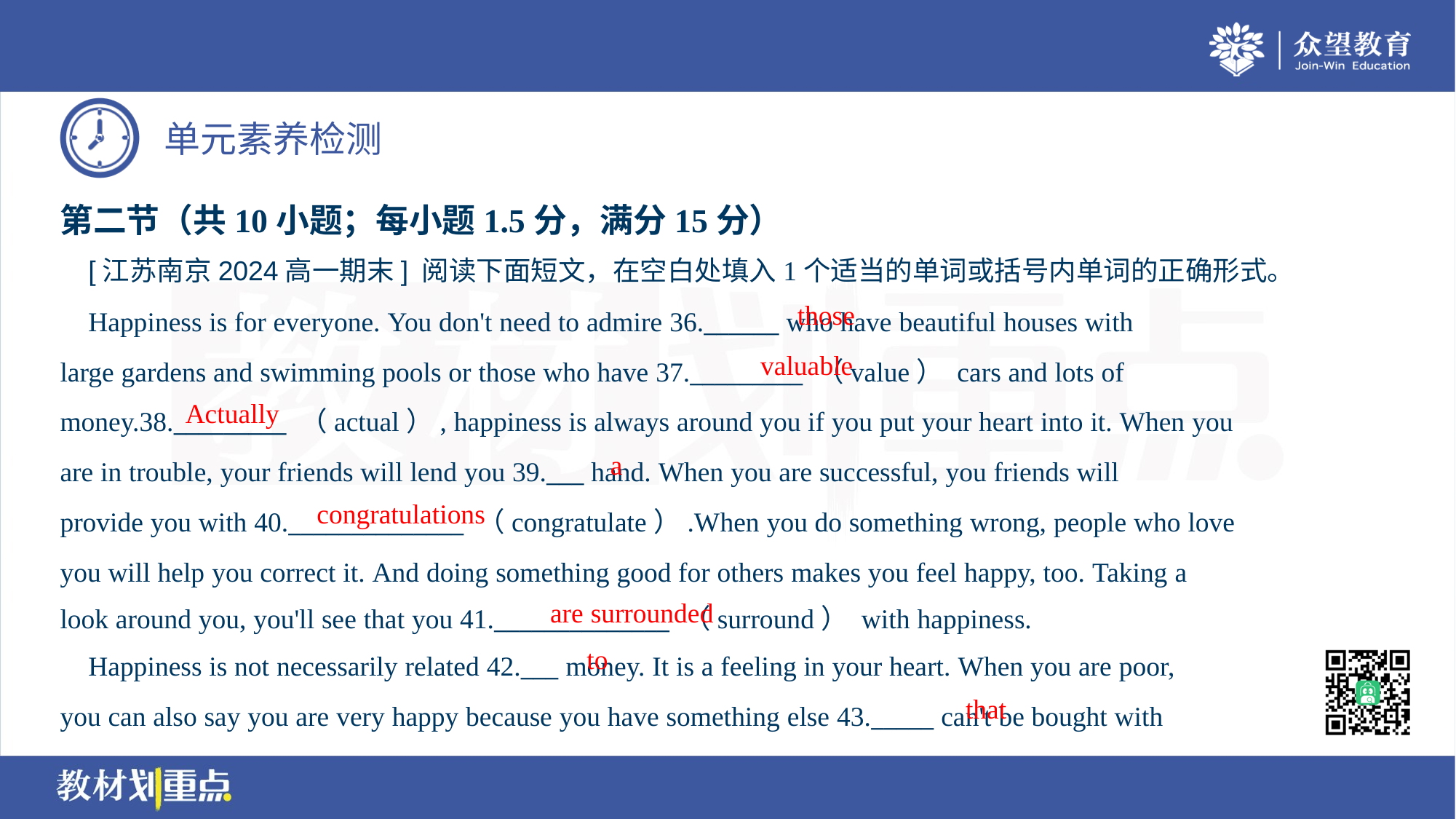

第二节（共10小题；每小题1.5分，满分15分）
    [江苏南京2024高一期末] 阅读下面短文，在空白处填入1个适当的单词或括号内单词的正确形式。
those
    Happiness is for everyone. You don't need to admire 36.______ who have beautiful houses with
large gardens and swimming pools or those who have 37._________ （value） cars and lots of
money.38._________ （actual）, happiness is always around you if you put your heart into it. When you
are in trouble, your friends will lend you 39.___ hand. When you are successful, you friends will
provide you with 40.______________ （congratulate）.When you do something wrong, people who love
you will help you correct it. And doing something good for others makes you feel happy, too. Taking a
look around you, you'll see that you 41.______________ （surround） with happiness.
valuable
Actually
a
congratulations
are surrounded
to
    Happiness is not necessarily related 42.___ money. It is a feeling in your heart. When you are poor,
you can also say you are very happy because you have something else 43._____ can't be bought with

that